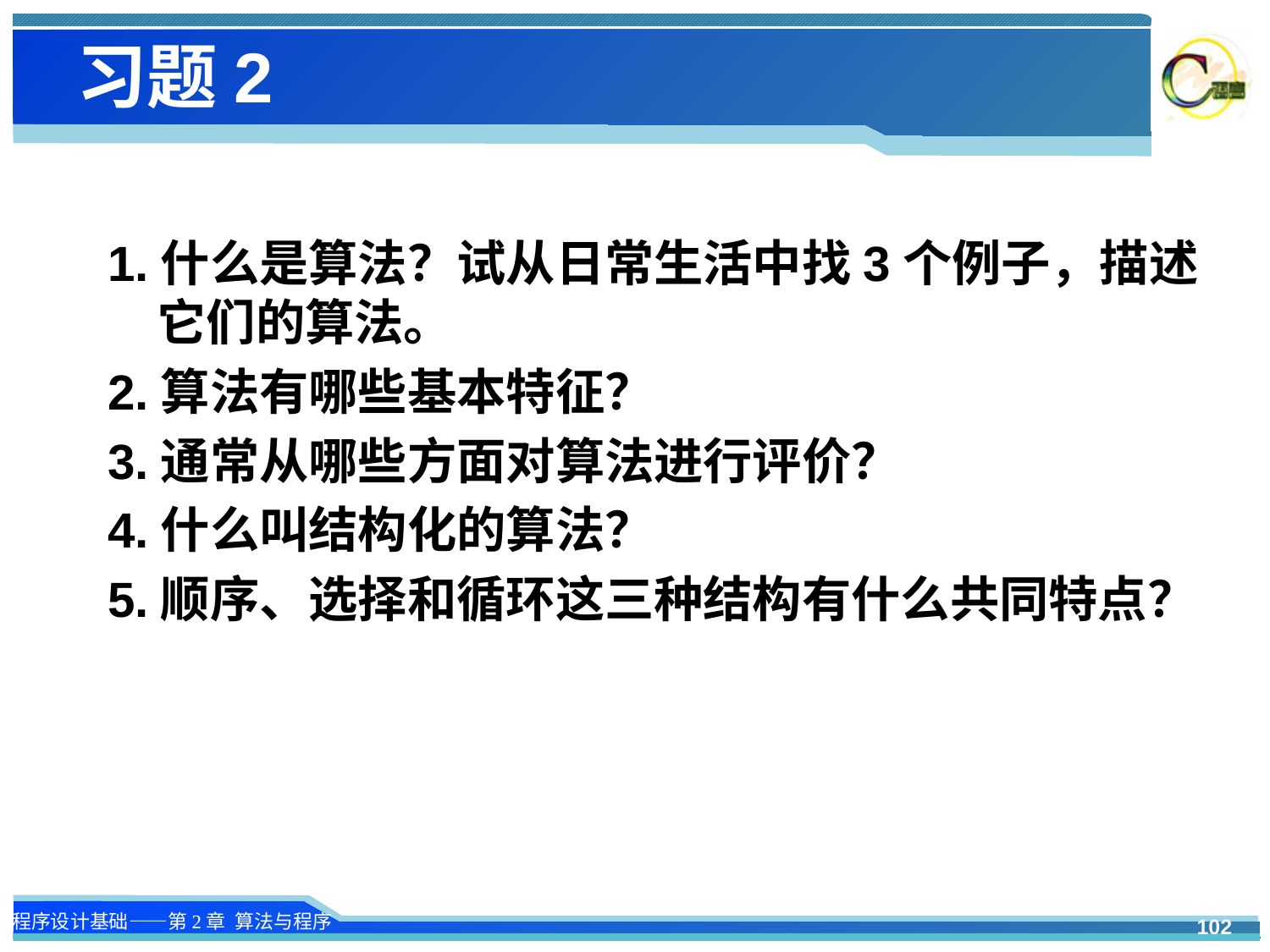

# 习题2
1.什么是算法？试从日常生活中找3个例子，描述它们的算法。
2.算法有哪些基本特征？
3.通常从哪些方面对算法进行评价？
4.什么叫结构化的算法？
5.顺序、选择和循环这三种结构有什么共同特点？
102